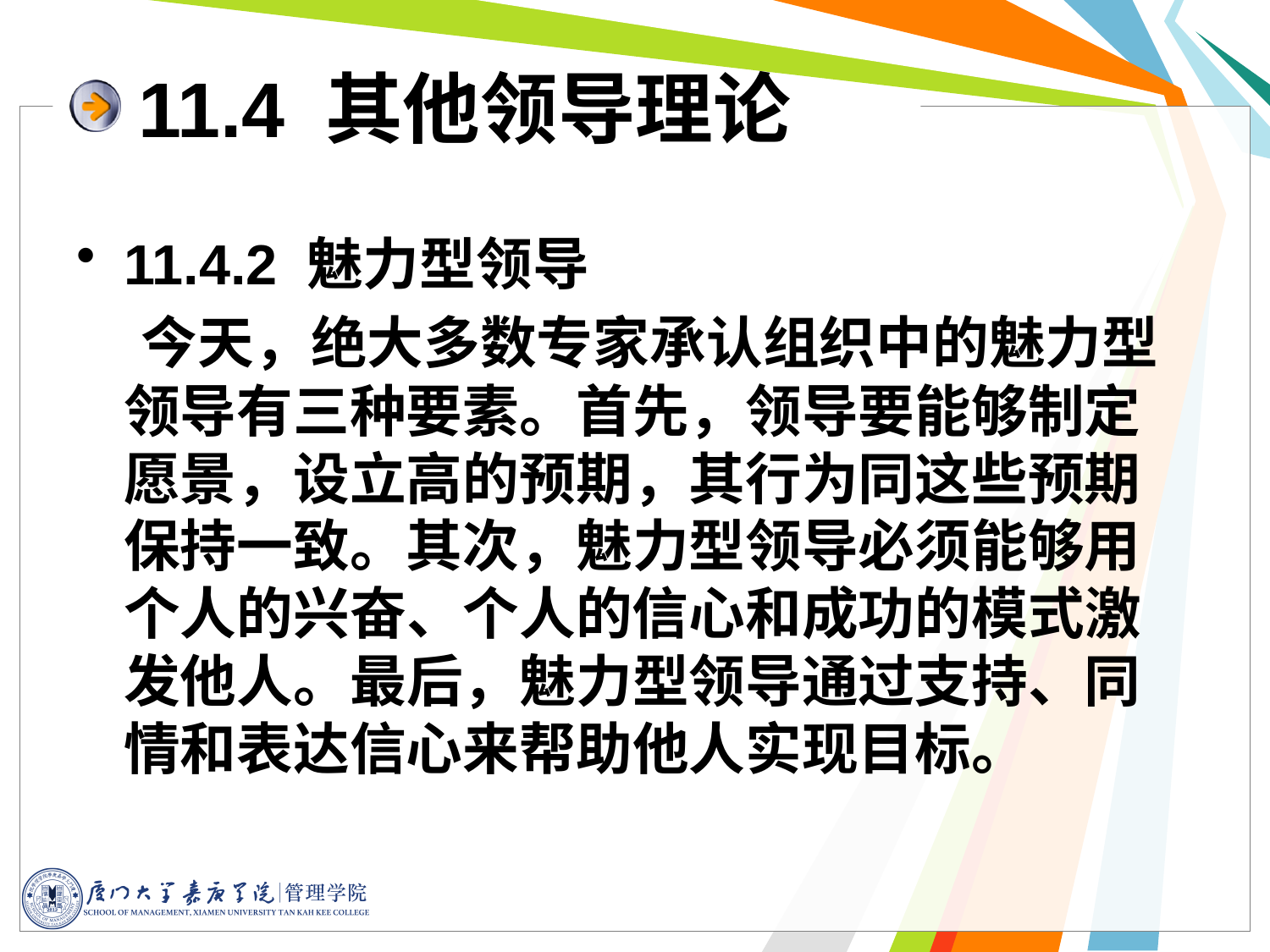

11.4 其他领导理论
11.4.2 魅力型领导
    今天，绝大多数专家承认组织中的魅力型领导有三种要素。首先，领导要能够制定愿景，设立高的预期，其行为同这些预期保持一致。其次，魅力型领导必须能够用个人的兴奋、个人的信心和成功的模式激发他人。最后，魅力型领导通过支持、同情和表达信心来帮助他人实现目标。